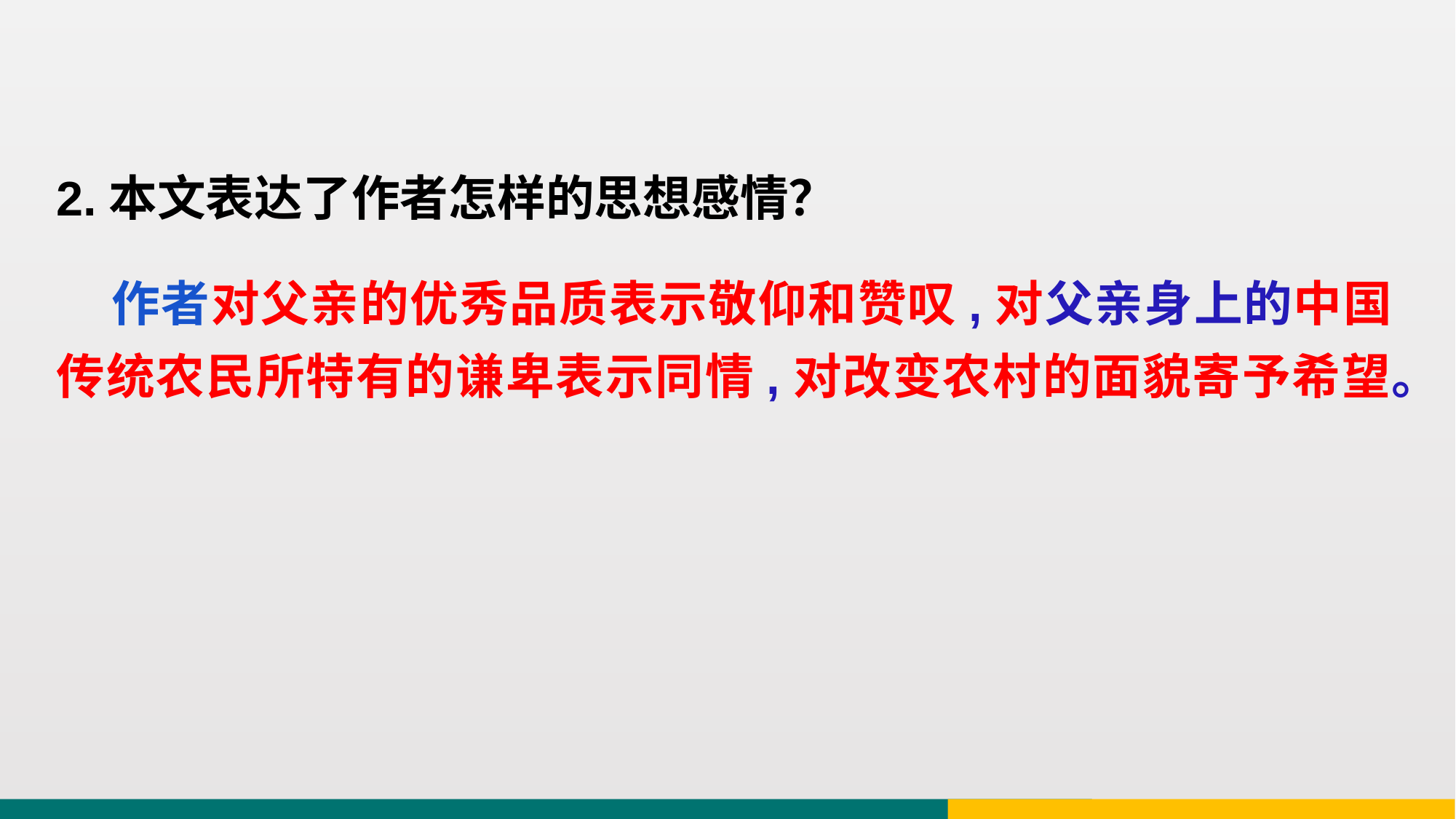

2.本文表达了作者怎样的思想感情？
    作者对父亲的优秀品质表示敬仰和赞叹,对父亲身上的中国传统农民所特有的谦卑表示同情,对改变农村的面貌寄予希望。